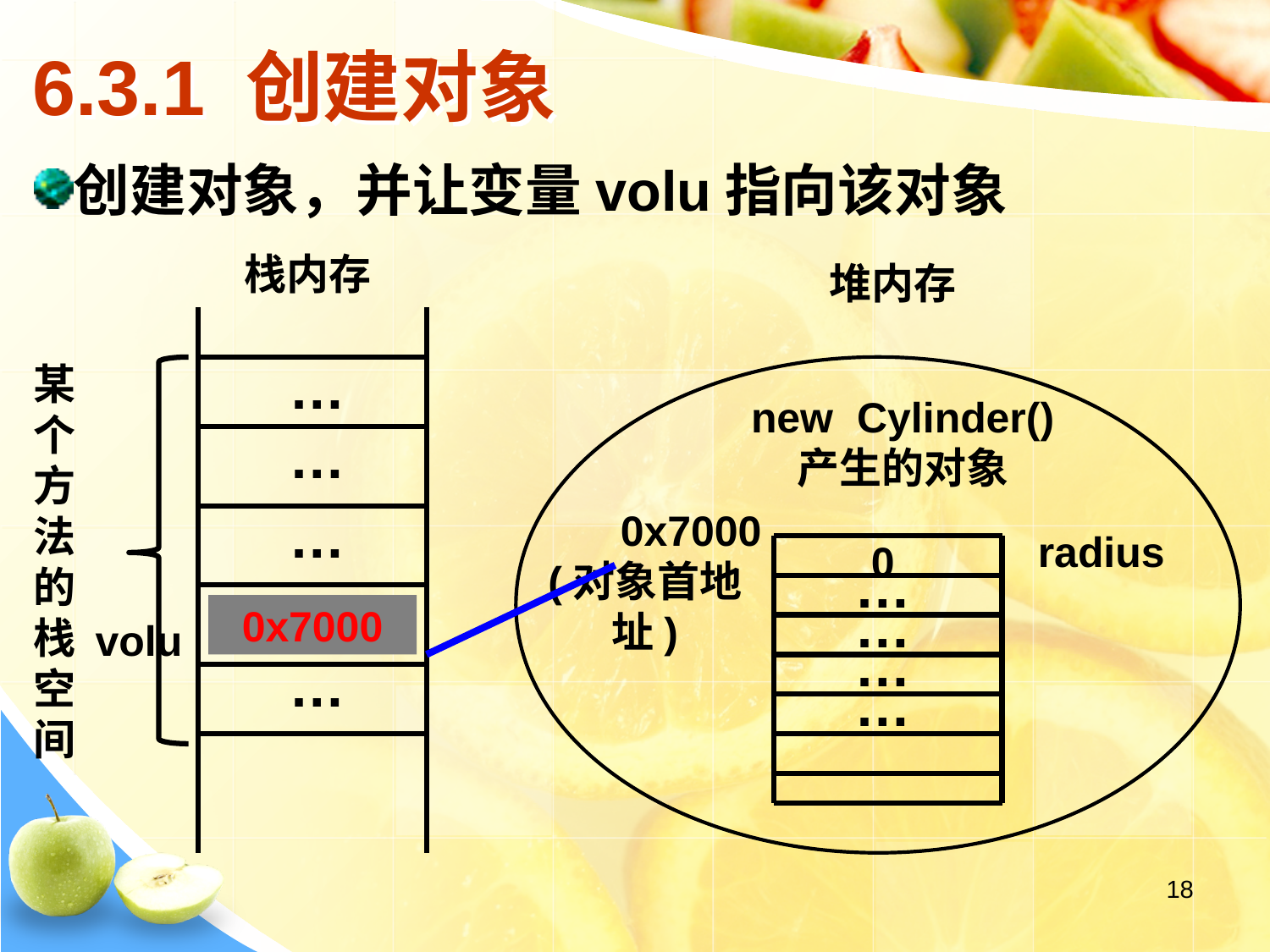

# 6.3.1 创建对象
创建对象，并让变量volu指向该对象
栈内存
堆内存
某个方法的栈空间

…
…
…
0x7000
…

new  Cylinder()
产生的对象
radius
0
…
…
…
…
0x7000
(对象首地址)
volu
18